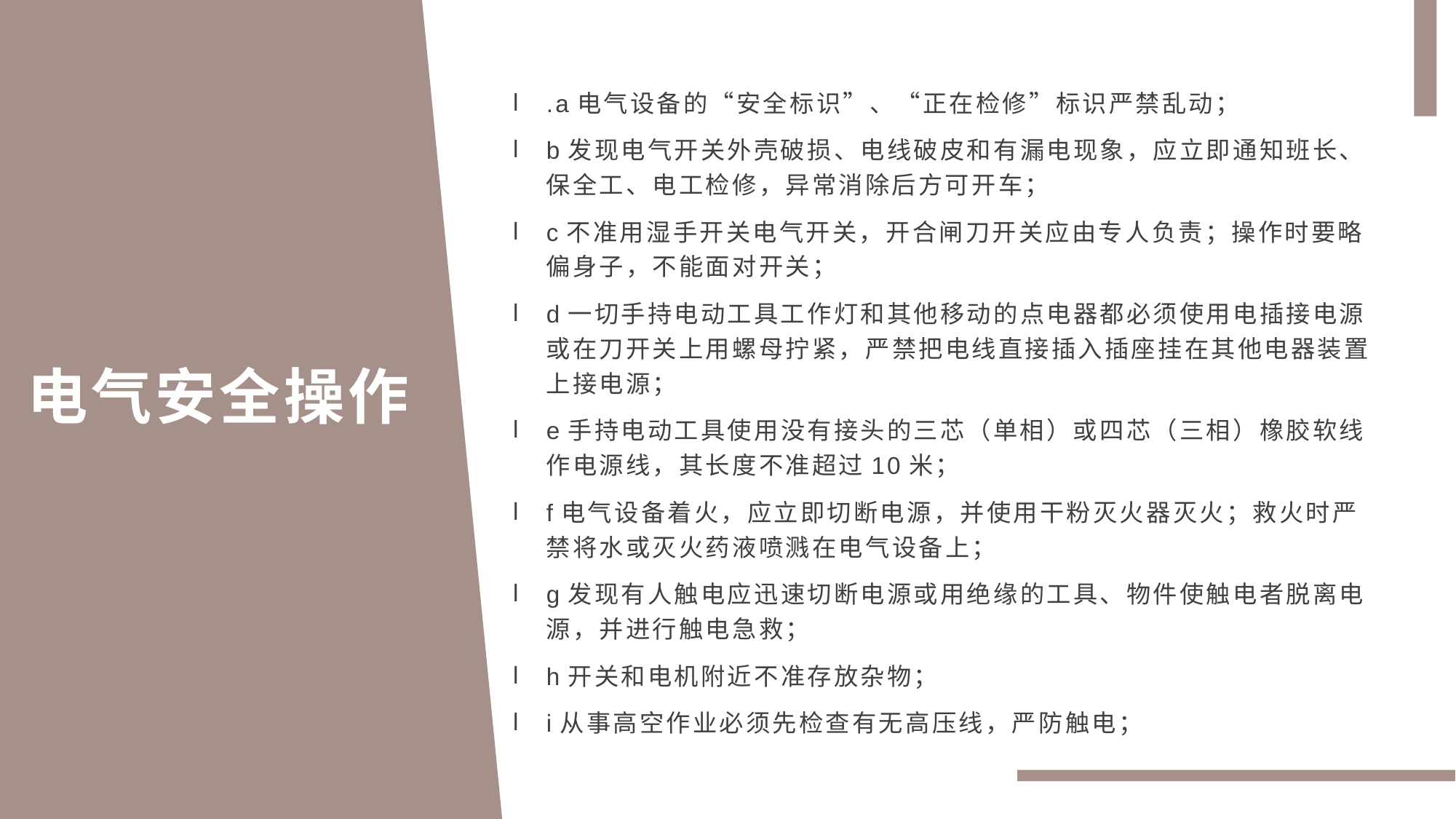

.a电气设备的“安全标识”、“正在检修”标识严禁乱动；
b发现电气开关外壳破损、电线破皮和有漏电现象，应立即通知班长、保全工、电工检修，异常消除后方可开车；
c不准用湿手开关电气开关，开合闸刀开关应由专人负责；操作时要略偏身子，不能面对开关；
d一切手持电动工具工作灯和其他移动的点电器都必须使用电插接电源或在刀开关上用螺母拧紧，严禁把电线直接插入插座挂在其他电器装置上接电源；
e手持电动工具使用没有接头的三芯（单相）或四芯（三相）橡胶软线作电源线，其长度不准超过10米；
f电气设备着火，应立即切断电源，并使用干粉灭火器灭火；救火时严禁将水或灭火药液喷溅在电气设备上；
g发现有人触电应迅速切断电源或用绝缘的工具、物件使触电者脱离电源，并进行触电急救；
h开关和电机附近不准存放杂物；
i从事高空作业必须先检查有无高压线，严防触电；
电气安全操作